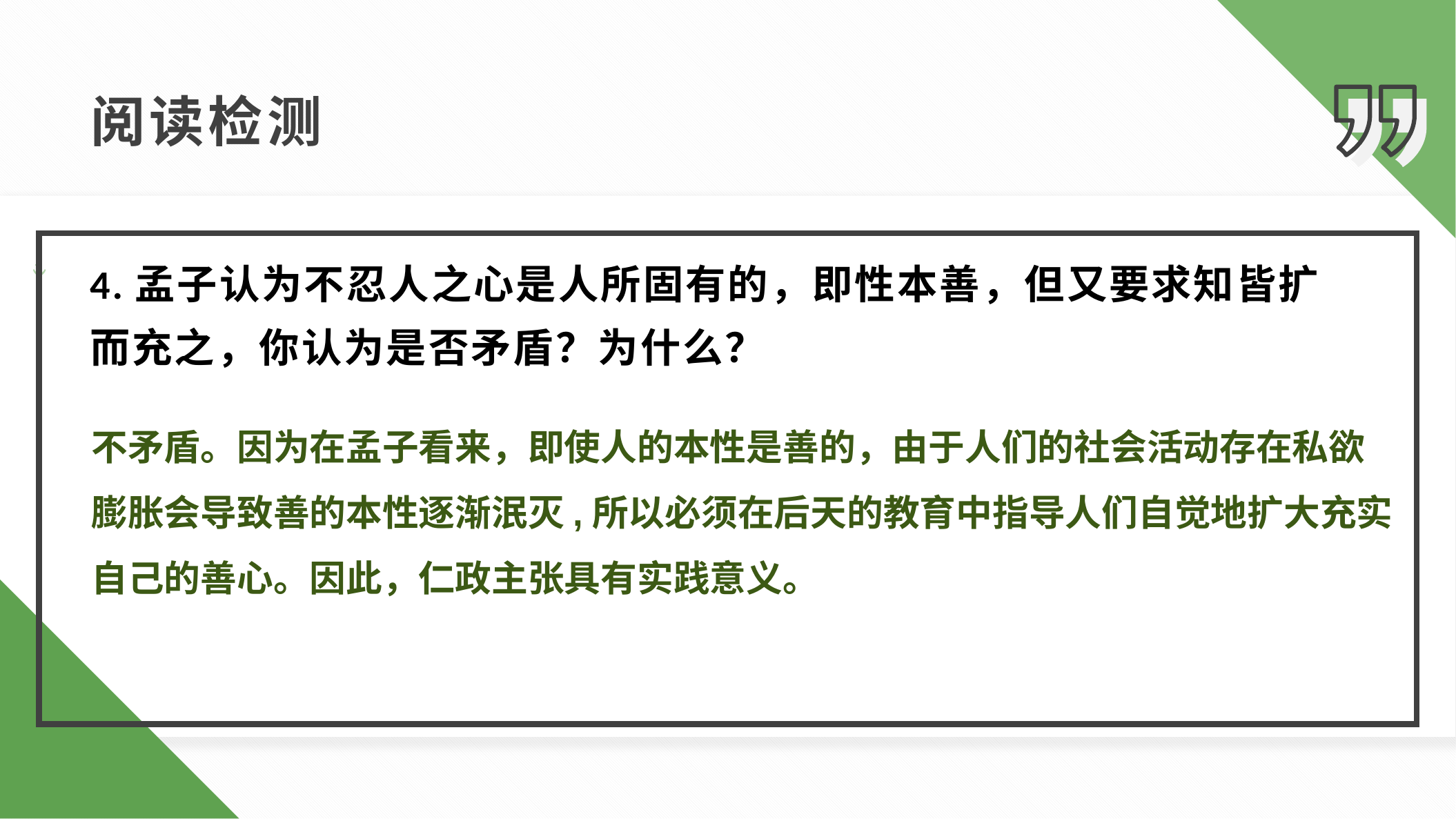

阅读检测

4.孟子认为不忍人之心是人所固有的，即性本善，但又要求知皆扩而充之，你认为是否矛盾？为什么？
不矛盾。因为在孟子看来，即使人的本性是善的，由于人们的社会活动存在私欲
膨胀会导致善的本性逐渐泯灭,所以必须在后天的教育中指导人们自觉地扩大充实
自己的善心。因此，仁政主张具有实践意义。